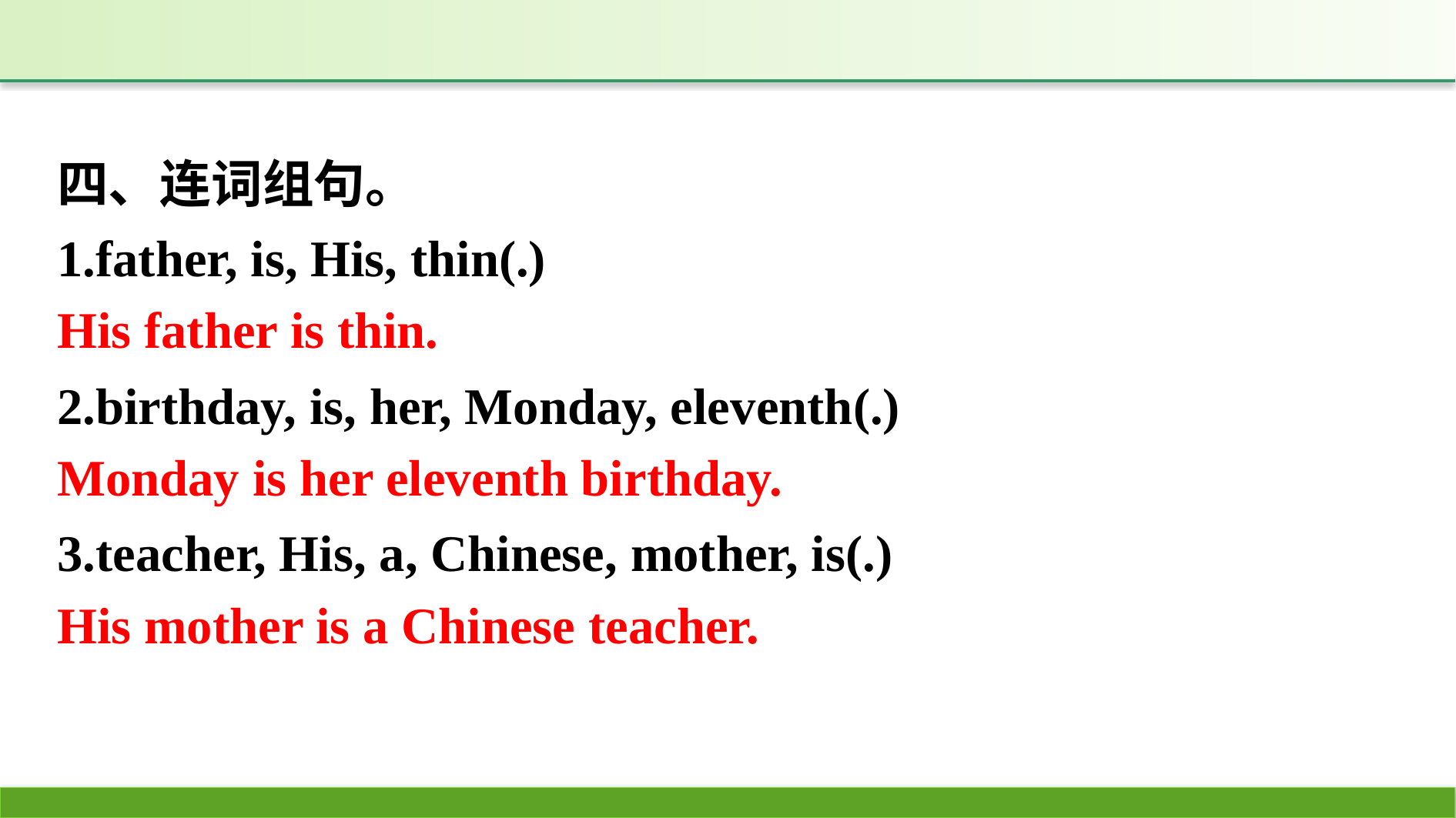

四、连词组句。
1.father, is, His, thin(.)

2.birthday, is, her, Monday, eleventh(.)

3.teacher, His, a, Chinese, mother, is(.)
His father is thin.

Monday is her eleventh birthday.

His mother is a Chinese teacher.